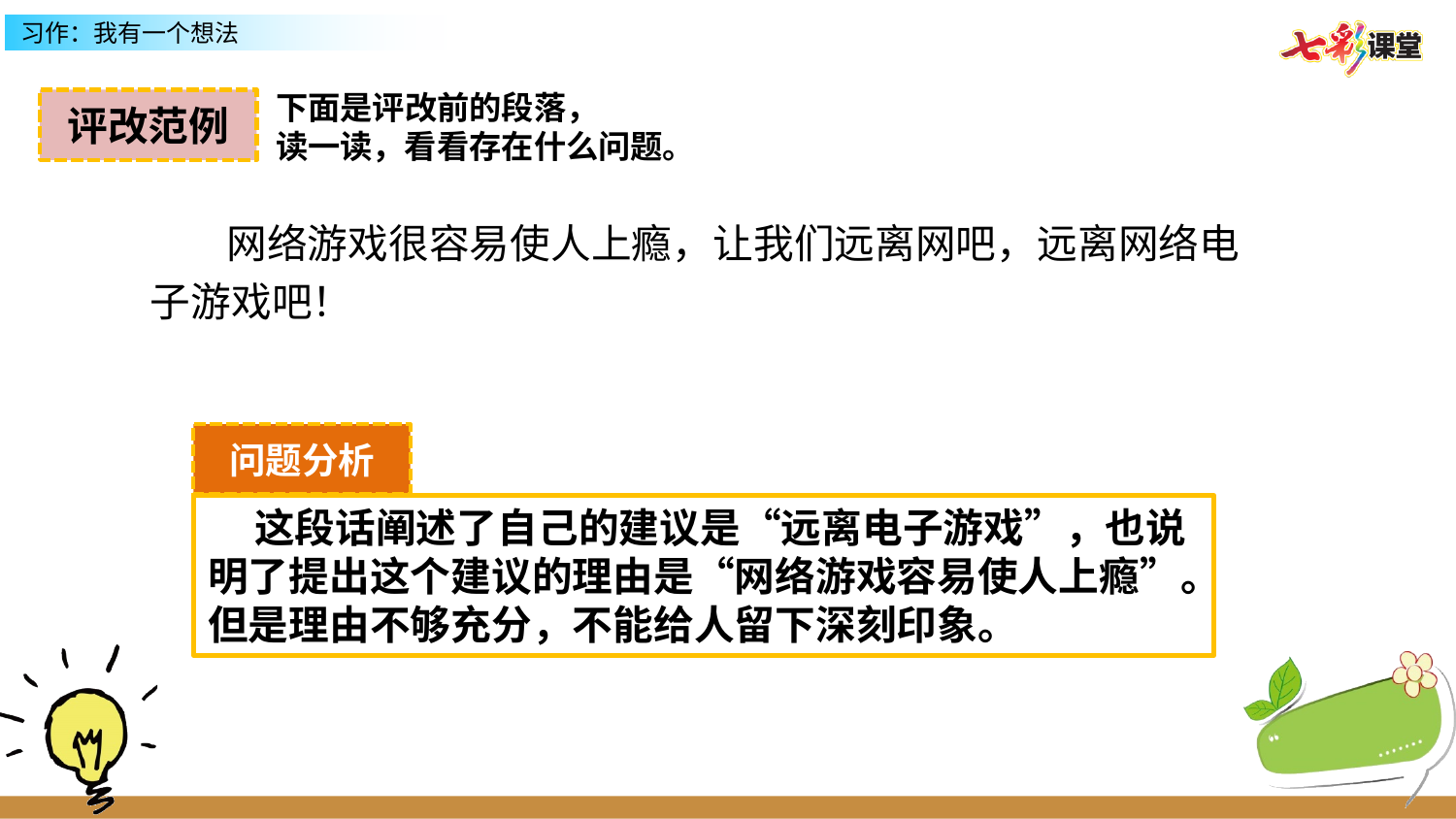

下面是评改前的段落，
读一读，看看存在什么问题。
评改范例
  网络游戏很容易使人上瘾，让我们远离网吧，远离网络电子游戏吧！

问题分析
    这段话阐述了自己的建议是“远离电子游戏”，也说明了提出这个建议的理由是“网络游戏容易使人上瘾”。但是理由不够充分，不能给人留下深刻印象。